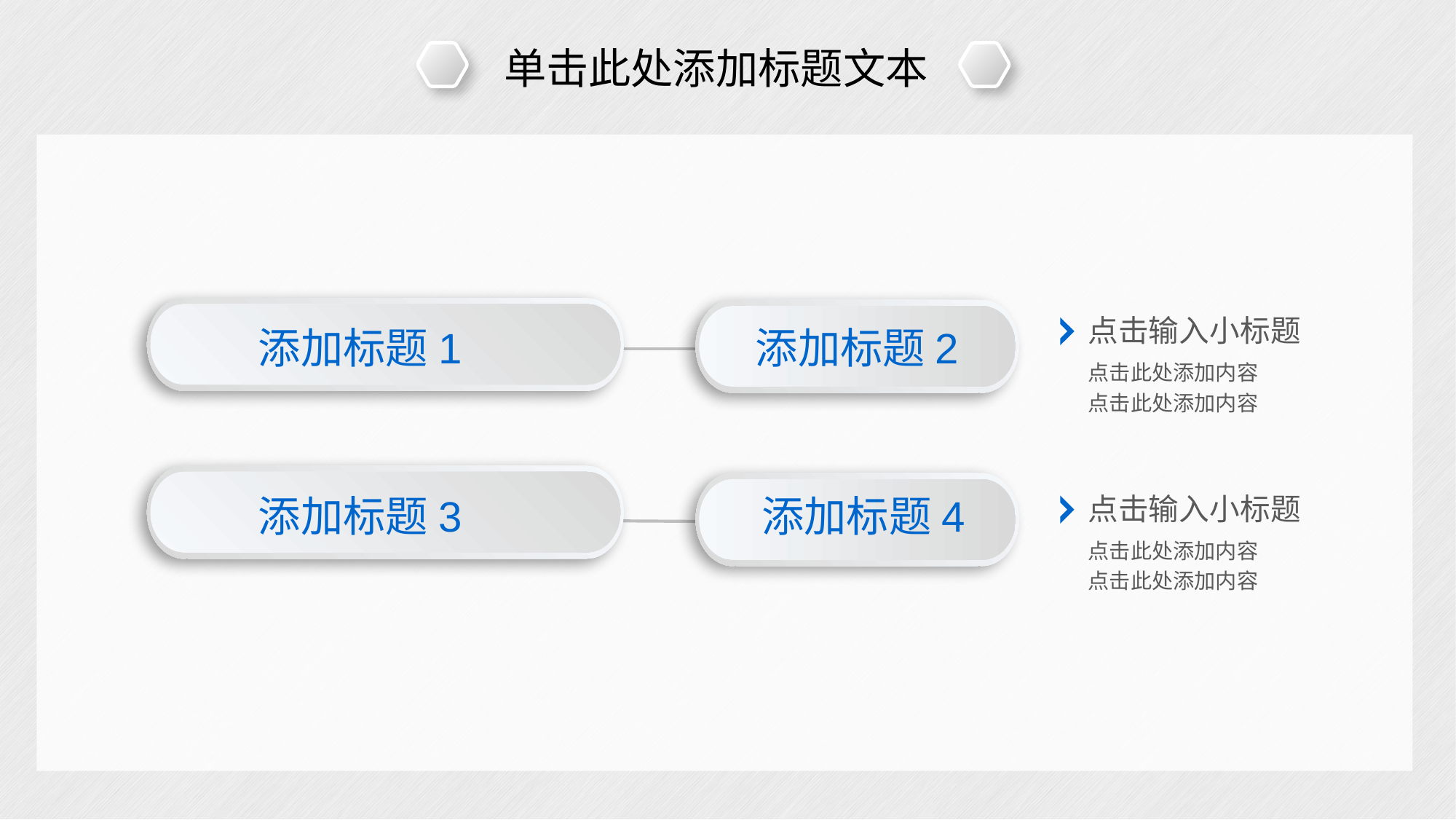

单击此处添加标题文本

点击输入小标题

点击此处添加内容
点击此处添加内容
添加标题1
添加标题2

点击输入小标题

点击此处添加内容
点击此处添加内容
添加标题3
添加标题4